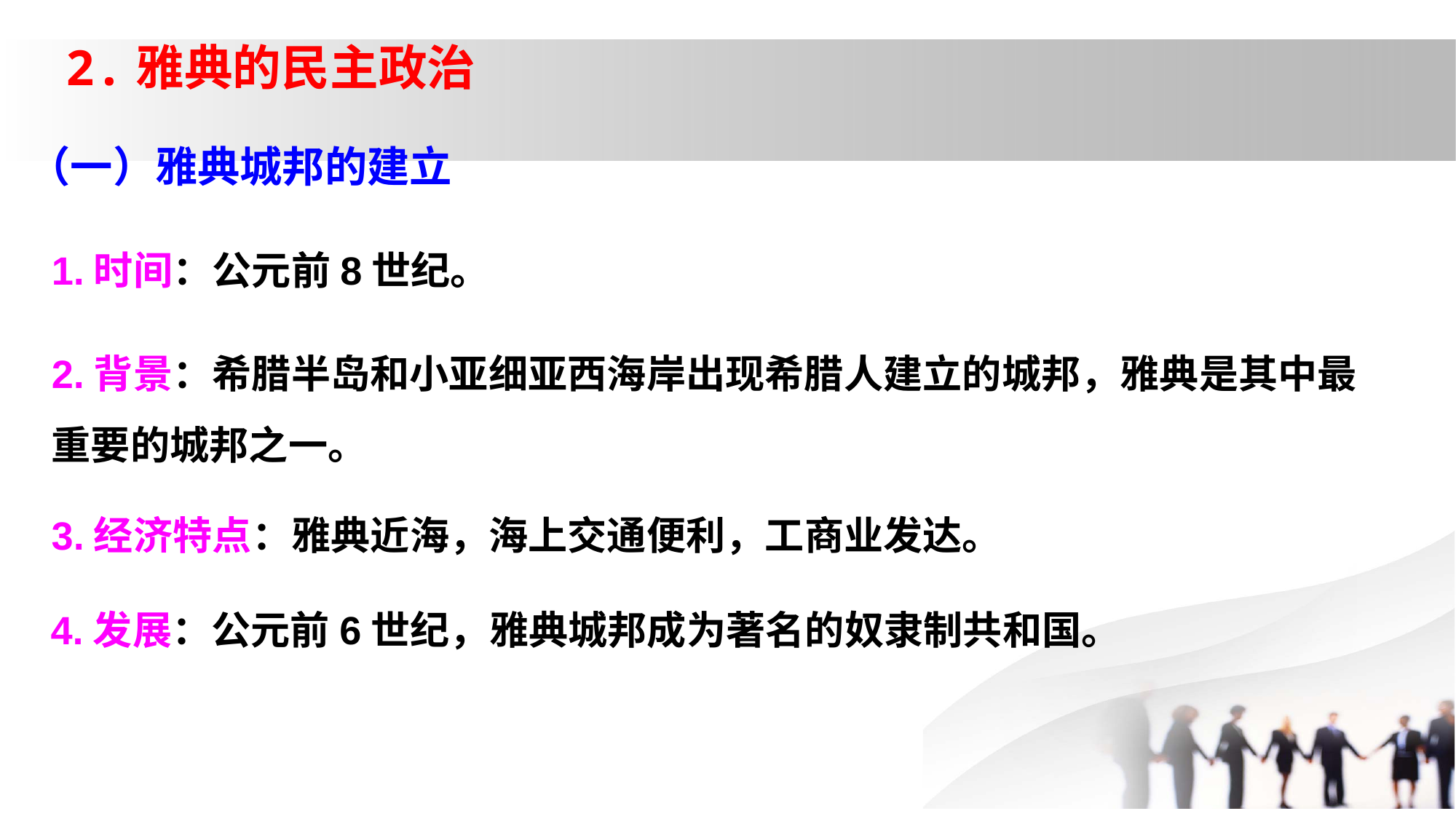

2.雅典的民主政治
（一）雅典城邦的建立
1.时间：公元前8世纪。
2.背景：希腊半岛和小亚细亚西海岸出现希腊人建立的城邦，雅典是其中最重要的城邦之一。
3.经济特点：雅典近海，海上交通便利，工商业发达。
4.发展：公元前6世纪，雅典城邦成为著名的奴隶制共和国。